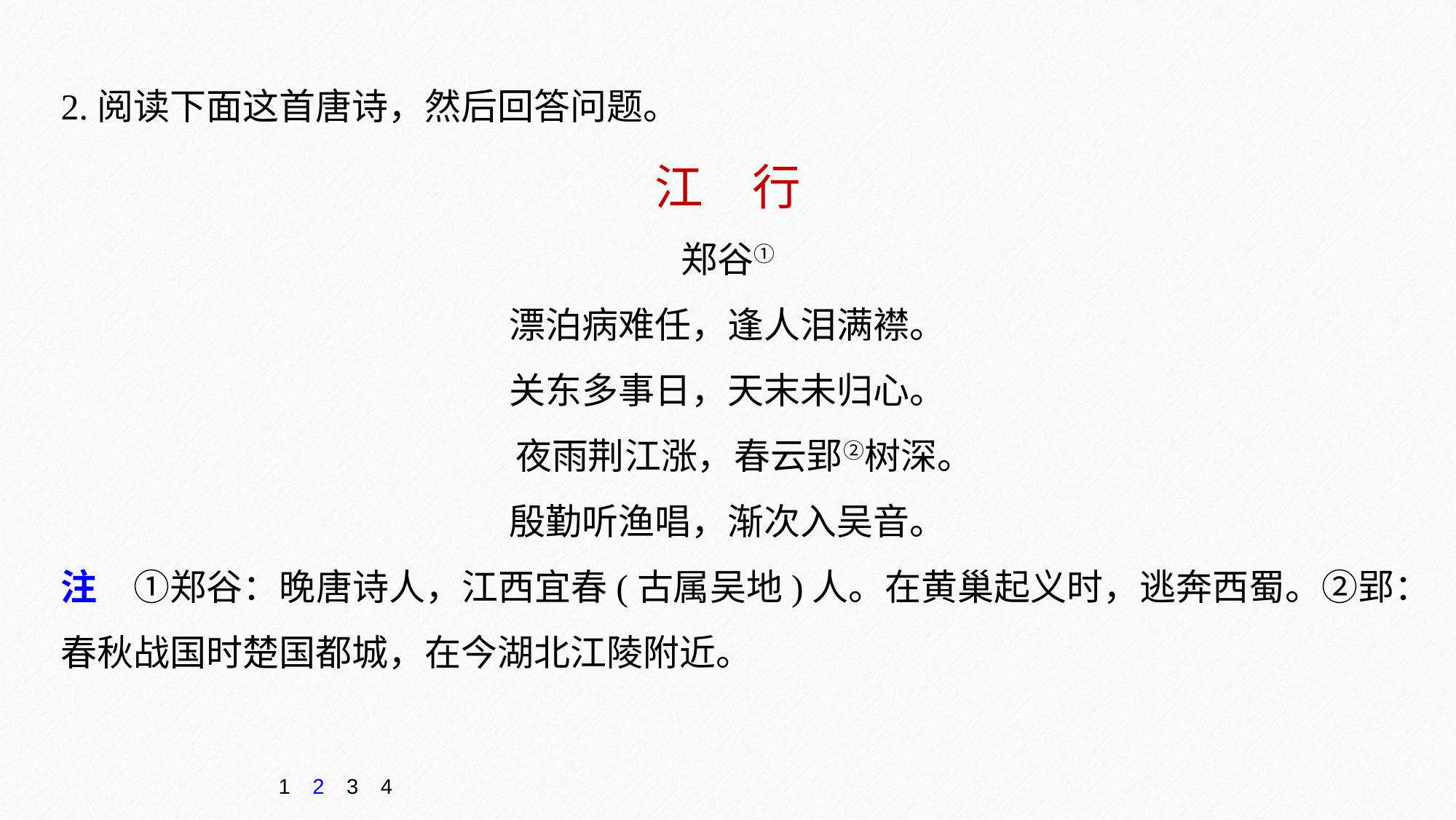

2.阅读下面这首唐诗，然后回答问题。
江　行
郑谷①
漂泊病难任，逢人泪满襟。
关东多事日，天末未归心。
   夜雨荆江涨，春云郢②树深。
殷勤听渔唱，渐次入吴音。
注　①郑谷：晚唐诗人，江西宜春(古属吴地)人。在黄巢起义时，逃奔西蜀。②郢：春秋战国时楚国都城，在今湖北江陵附近。
1
2
3
4